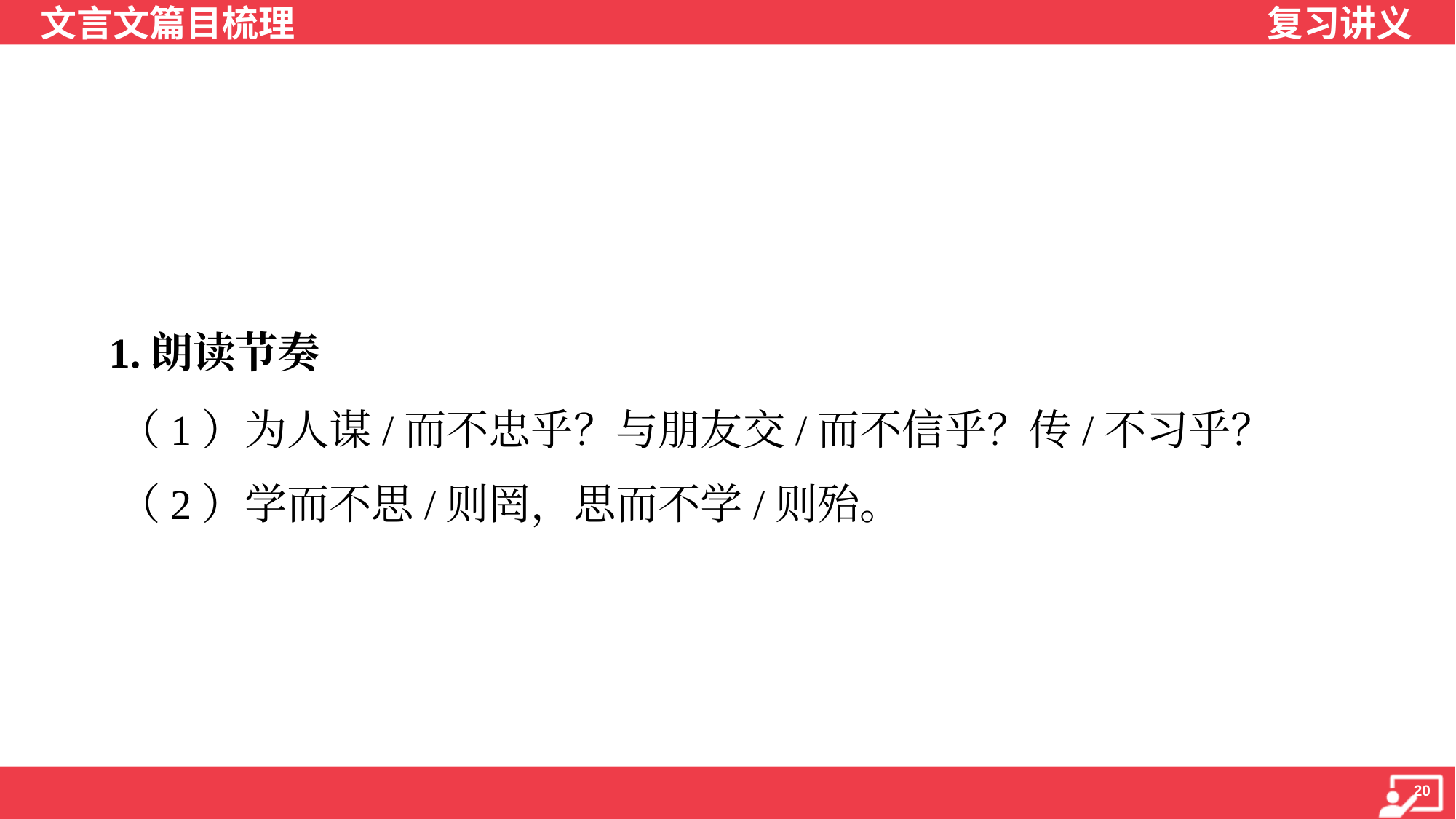

1.朗读节奏
    （1）为人谋/而不忠乎？与朋友交/而不信乎？传/不习乎？
    （2）学而不思/则罔，思而不学/则殆。